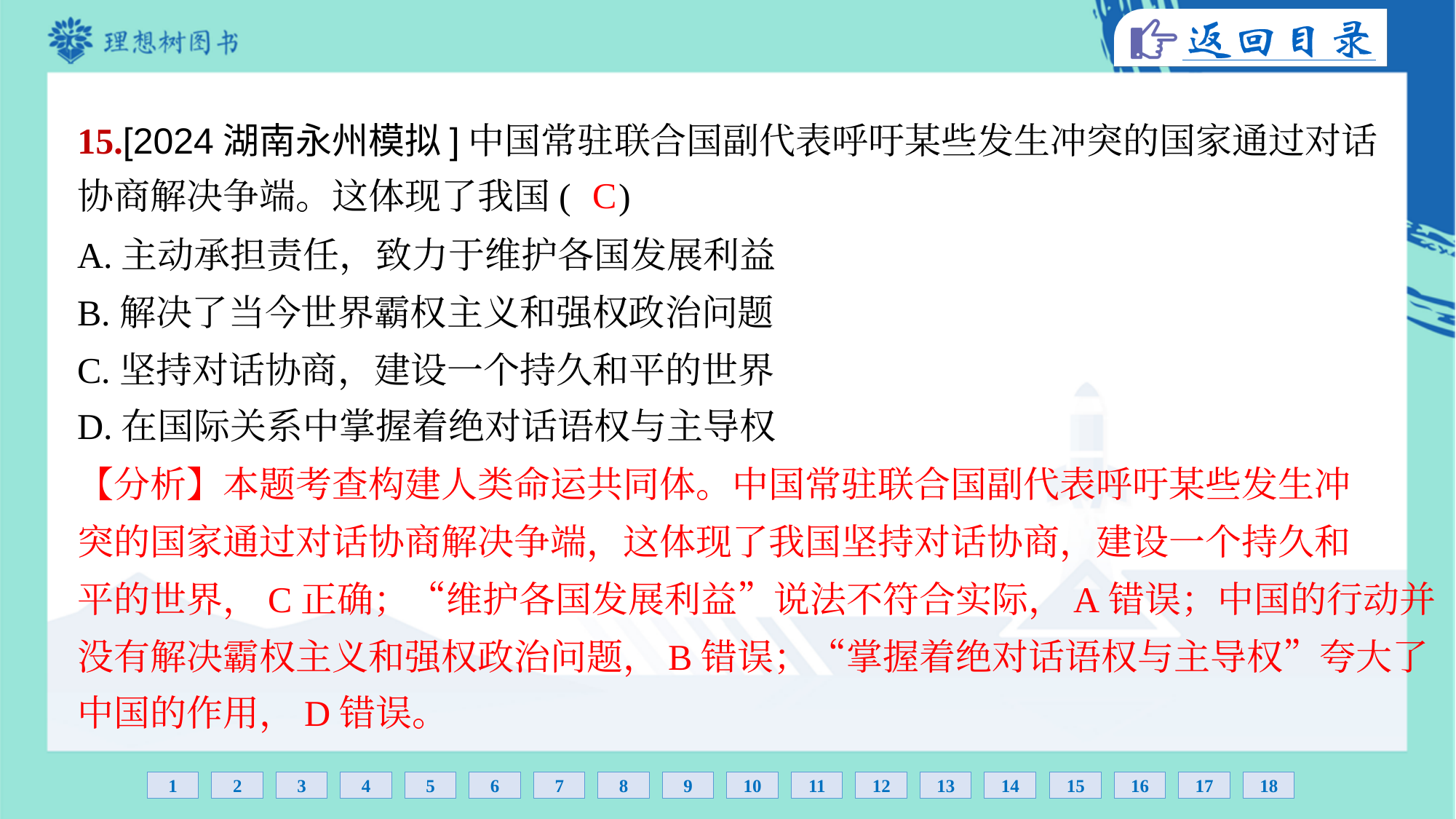

15.[2024湖南永州模拟]中国常驻联合国副代表呼吁某些发生冲突的国家通过对话
协商解决争端。这体现了我国(     )
C
A.主动承担责任，致力于维护各国发展利益
B.解决了当今世界霸权主义和强权政治问题
C.坚持对话协商，建设一个持久和平的世界
D.在国际关系中掌握着绝对话语权与主导权
【分析】本题考查构建人类命运共同体。中国常驻联合国副代表呼吁某些发生冲
突的国家通过对话协商解决争端，这体现了我国坚持对话协商，建设一个持久和
平的世界，C正确；“维护各国发展利益”说法不符合实际，A错误；中国的行动并
没有解决霸权主义和强权政治问题，B错误；“掌握着绝对话语权与主导权”夸大了
中国的作用，D错误。